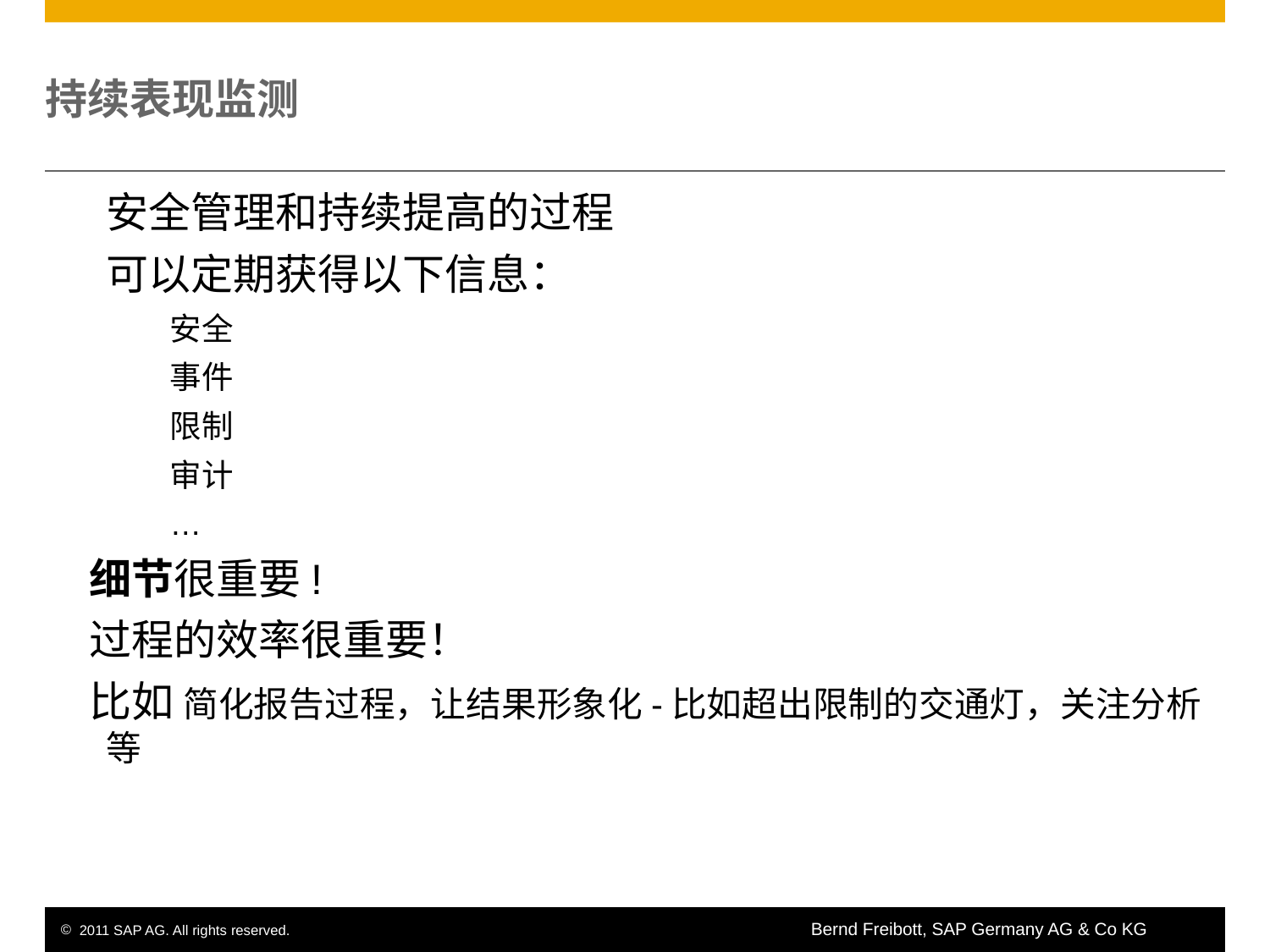

# 持续表现监测
安全管理和持续提高的过程
可以定期获得以下信息：
安全
事件
限制
审计
…
 细节很重要!
 过程的效率很重要！
 比如 简化报告过程，让结果形象化-比如超出限制的交通灯，关注分析等